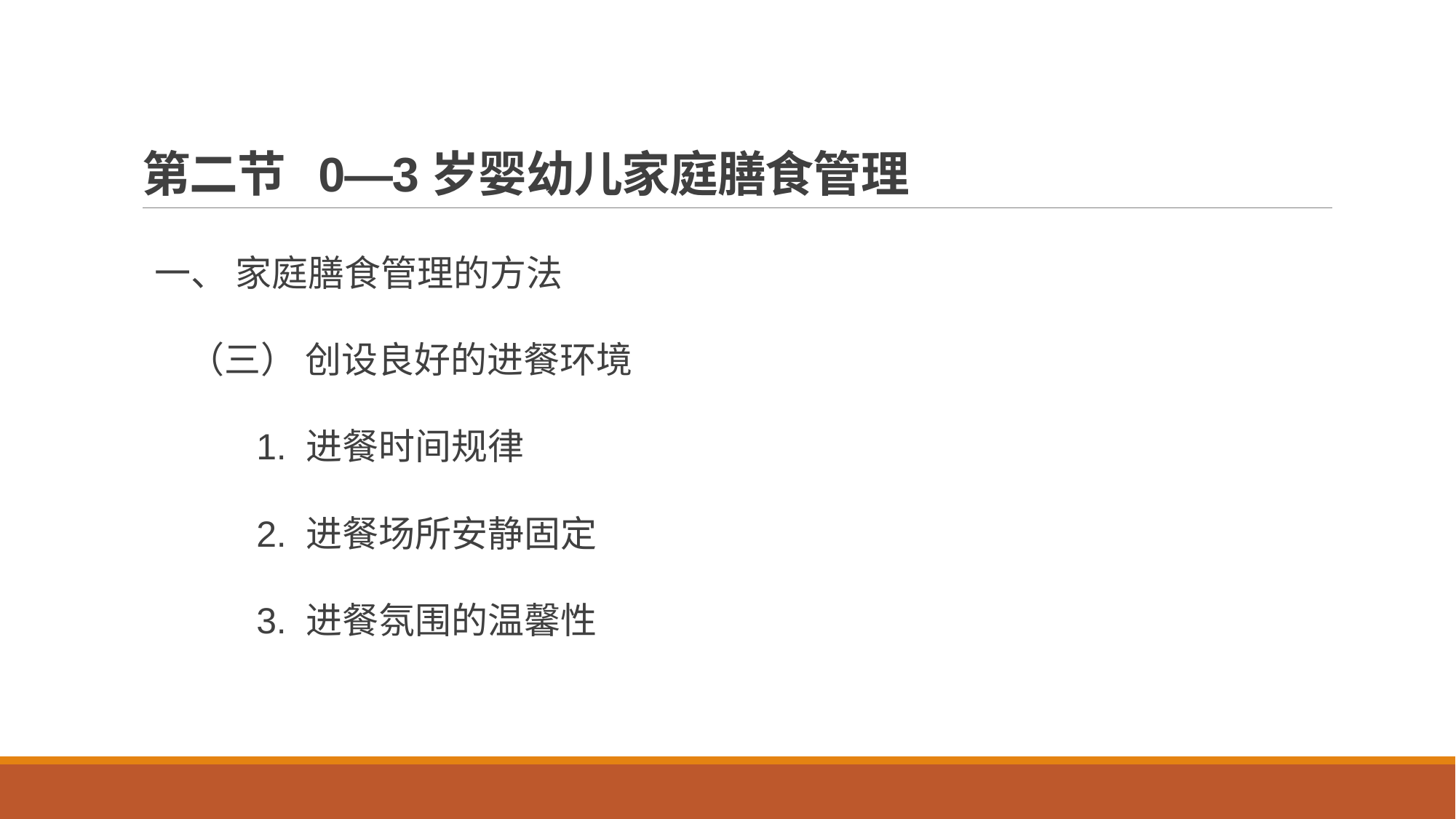

# 第二节  0—3岁婴幼儿家庭膳食管理
一、 家庭膳食管理的方法
   （三） 创设良好的进餐环境
          1. 进餐时间规律
          2. 进餐场所安静固定
          3. 进餐氛围的温馨性